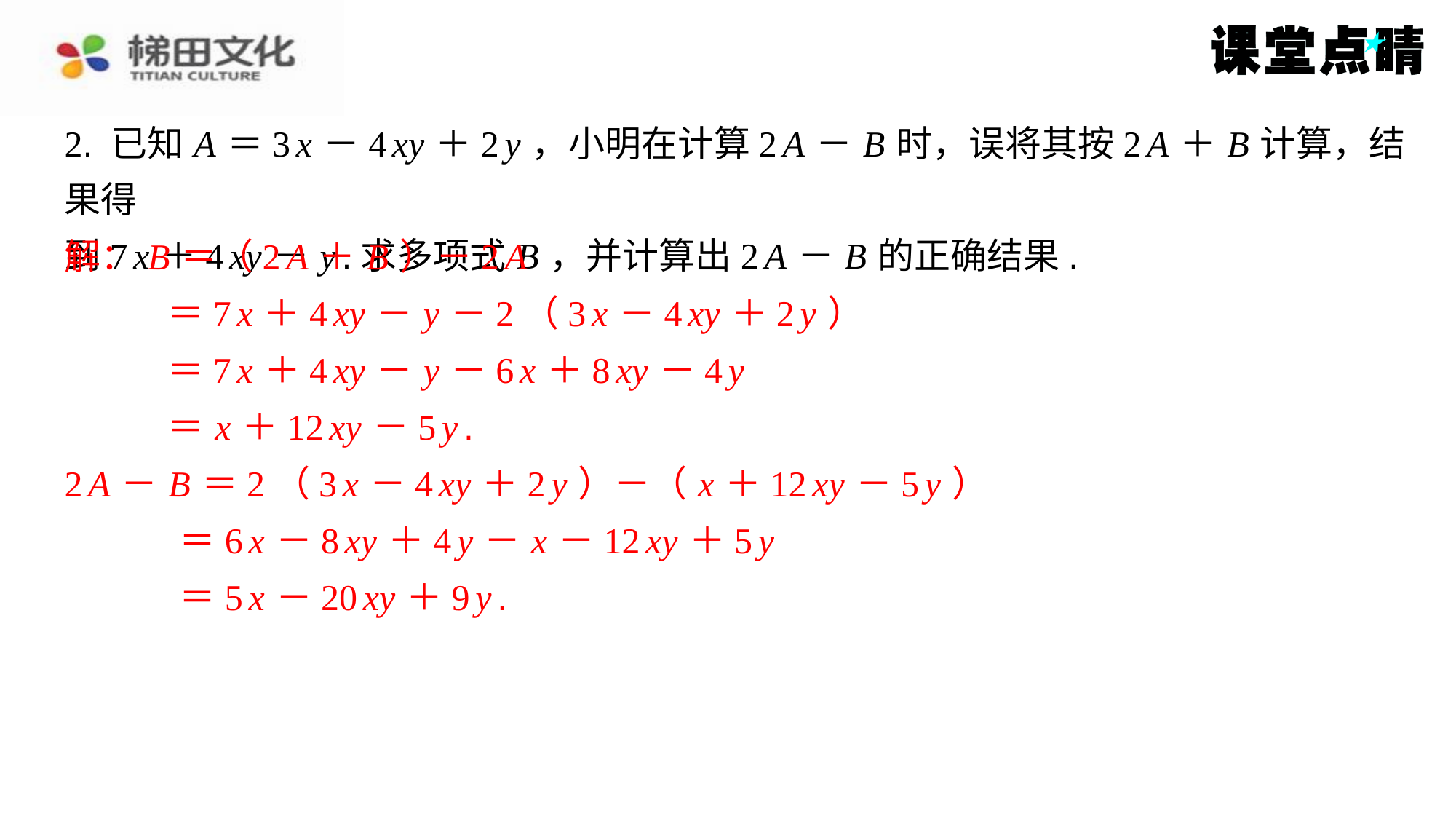

2. 已知 A ＝3 x －4 xy ＋2 y ，小明在计算2 A － B 时，误将其按2 A ＋ B 计算，结果得
到7 x ＋4 xy － y .求多项式 B ，并计算出2 A － B 的正确结果.
解： B ＝（2 A ＋ B ）－2 A
＝7 x ＋4 xy － y －2（3 x －4 xy ＋2 y ）
＝7 x ＋4 xy － y －6 x ＋8 xy －4 y
＝ x ＋12 xy －5 y .
2 A － B ＝2（3 x －4 xy ＋2 y ）－（ x ＋12 xy －5 y ）
＝6 x －8 xy ＋4 y － x －12 xy ＋5 y
＝5 x －20 xy ＋9 y .
解： B ＝（2 A ＋ B ）－2 A
＝7 x ＋4 xy － y －2（3 x －4 xy ＋2 y ）
＝7 x ＋4 xy － y －6 x ＋8 xy －4 y
＝ x ＋12 xy －5 y .
2 A － B ＝2（3 x －4 xy ＋2 y ）－（ x ＋12 xy －5 y ）
＝6 x －8 xy ＋4 y － x －12 xy ＋5 y
＝5 x －20 xy ＋9 y .